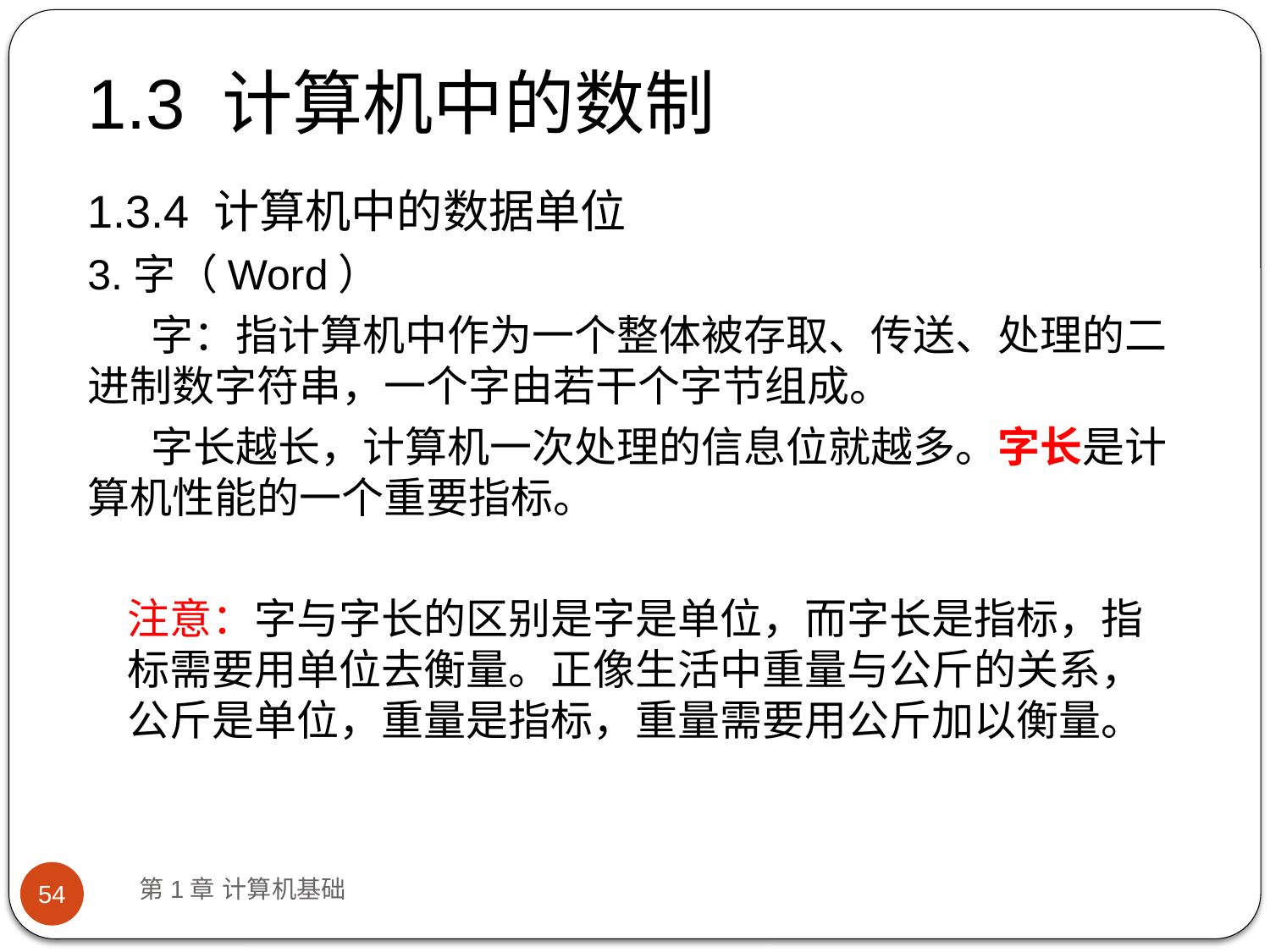

# 1.3 计算机中的数制
1.3.4 计算机中的数据单位
3.字（Word）
字：指计算机中作为一个整体被存取、传送、处理的二进制数字符串，一个字由若干个字节组成。
字长越长，计算机一次处理的信息位就越多。字长是计算机性能的一个重要指标。

注意：字与字长的区别是字是单位，而字长是指标，指标需要用单位去衡量。正像生活中重量与公斤的关系，公斤是单位，重量是指标，重量需要用公斤加以衡量。
第1章 计算机基础
54